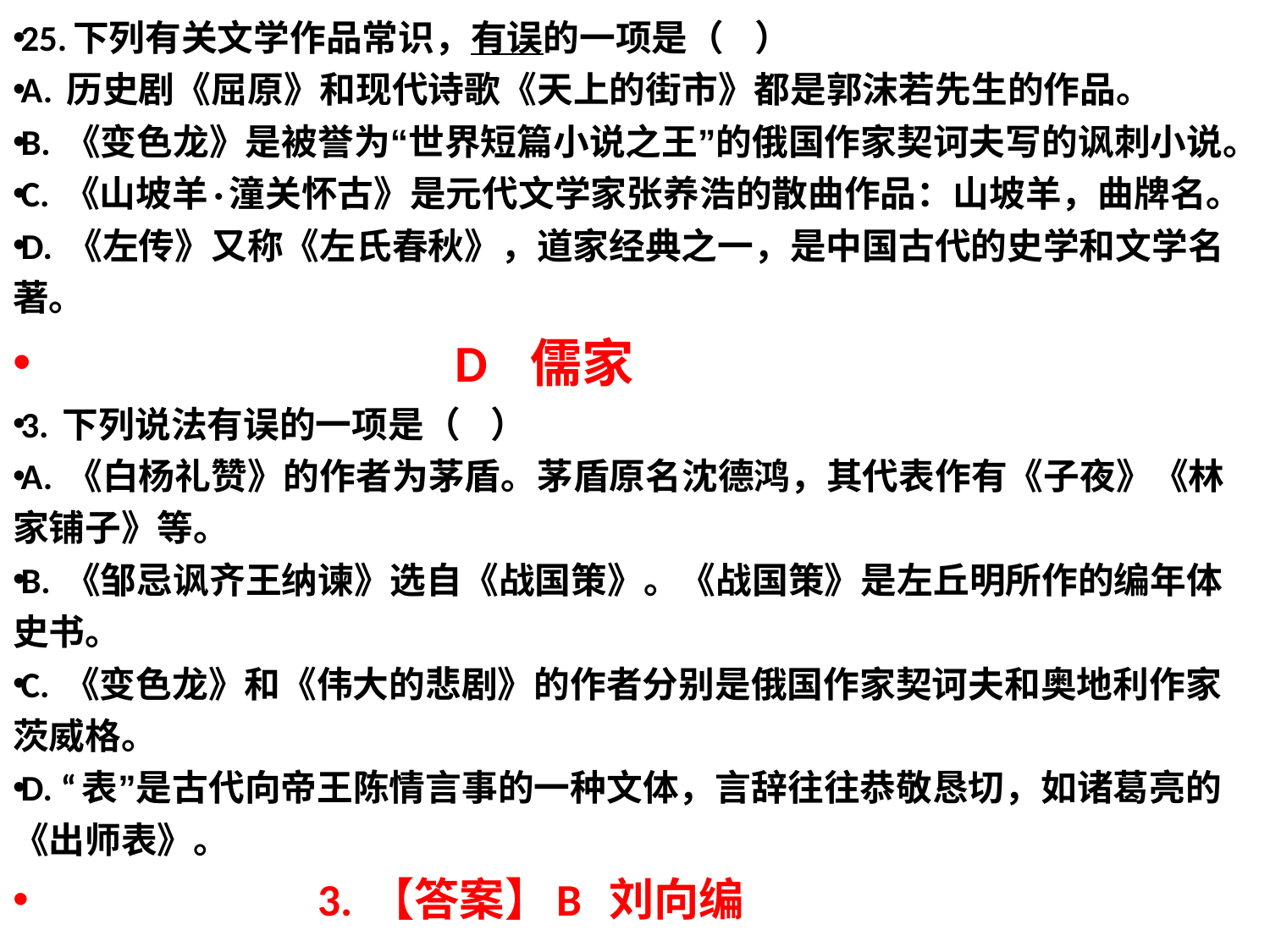

25.下列有关文学作品常识，有误的一项是（   ）
A. 历史剧《屈原》和现代诗歌《天上的街市》都是郭沫若先生的作品。
B. 《变色龙》是被誉为“世界短篇小说之王”的俄国作家契诃夫写的讽刺小说。
C. 《山坡羊·潼关怀古》是元代文学家张养浩的散曲作品：山坡羊，曲牌名。
D. 《左传》又称《左氏春秋》，道家经典之一，是中国古代的史学和文学名著。
                                     D   儒家
3. 下列说法有误的一项是（   ）
A. 《白杨礼赞》的作者为茅盾。茅盾原名沈德鸿，其代表作有《子夜》《林家铺子》等。
B. 《邹忌讽齐王纳谏》选自《战国策》。《战国策》是左丘明所作的编年体史书。
C. 《变色龙》和《伟大的悲剧》的作者分别是俄国作家契诃夫和奥地利作家茨威格。
D. “表”是古代向帝王陈情言事的一种文体，言辞往往恭敬恳切，如诸葛亮的《出师表》。
                             3. 【答案】B  刘向编
#